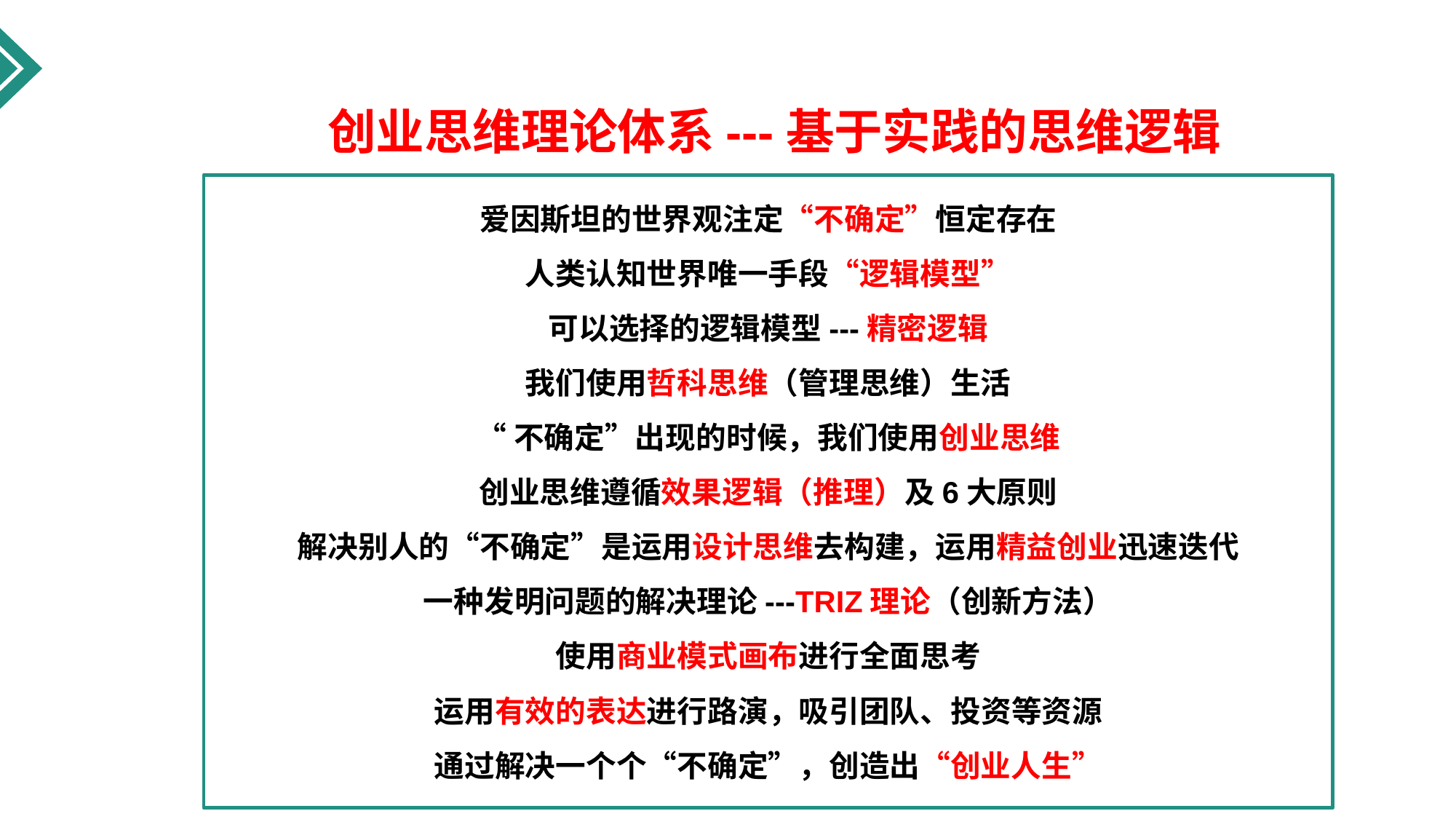

创业思维理论体系---基于实践的思维逻辑
爱因斯坦的世界观注定“不确定”恒定存在
人类认知世界唯一手段“逻辑模型”
可以选择的逻辑模型---精密逻辑
我们使用哲科思维（管理思维）生活
“不确定”出现的时候，我们使用创业思维
创业思维遵循效果逻辑（推理）及6大原则
解决别人的“不确定”是运用设计思维去构建，运用精益创业迅速迭代
一种发明问题的解决理论---TRIZ理论（创新方法）
使用商业模式画布进行全面思考
运用有效的表达进行路演，吸引团队、投资等资源
通过解决一个个“不确定”，创造出“创业人生”